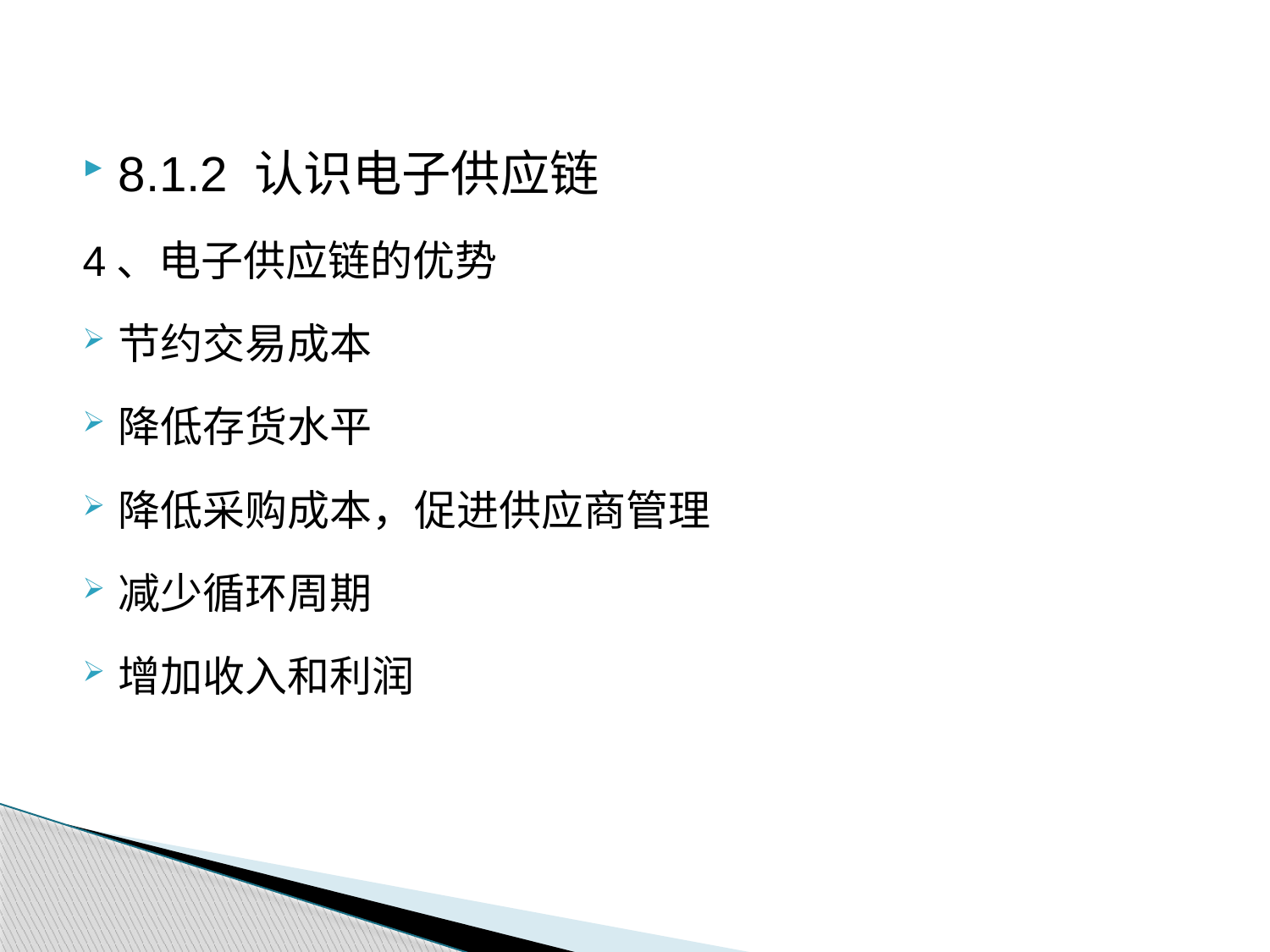

8.1.2 认识电子供应链
4、电子供应链的优势
节约交易成本
降低存货水平
降低采购成本，促进供应商管理
减少循环周期
增加收入和利润